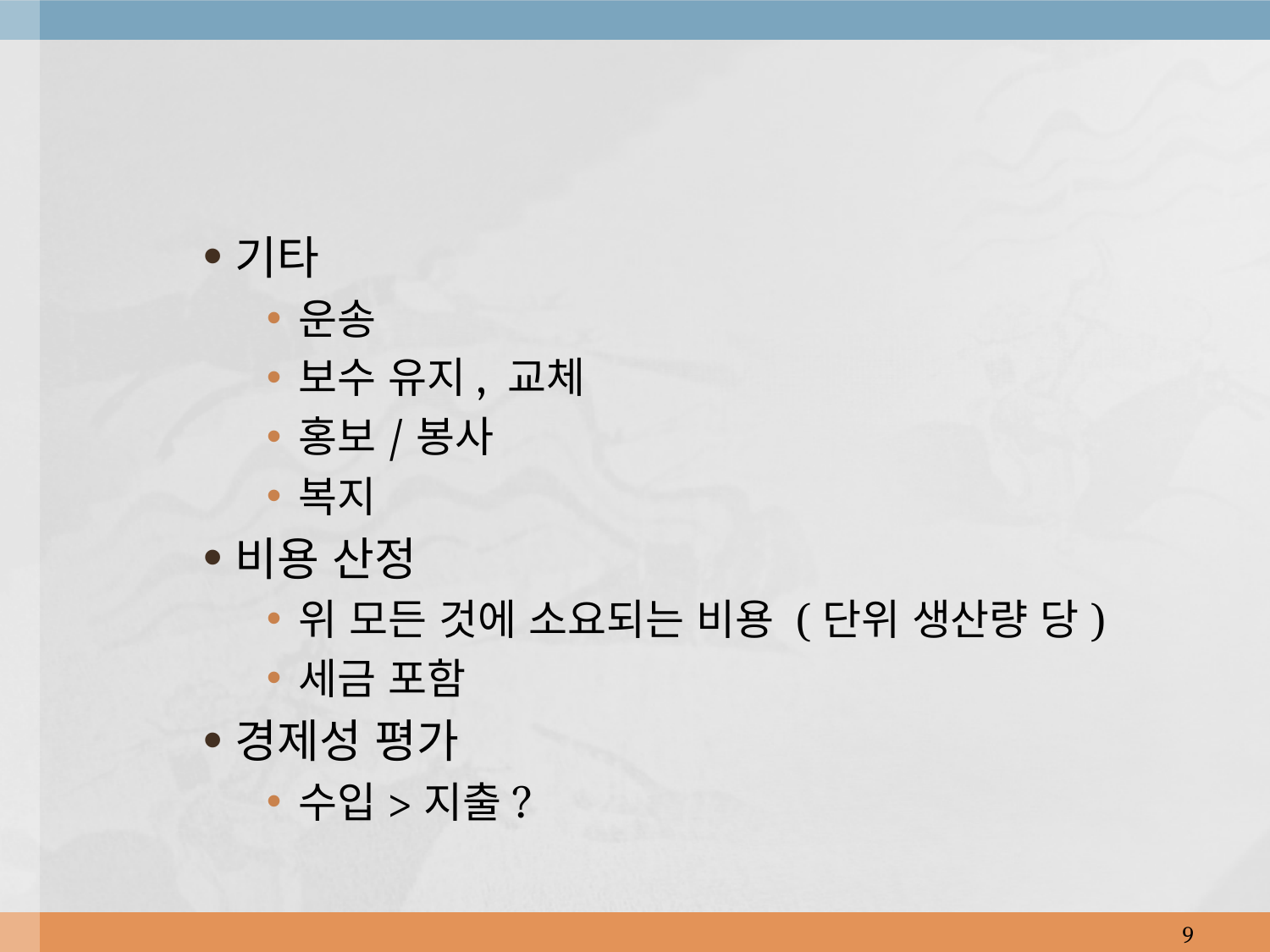

기타
운송
보수 유지, 교체
홍보/봉사
복지
비용 산정
위 모든 것에 소요되는 비용 (단위 생산량 당)
세금 포함
경제성 평가
수입>지출?
9